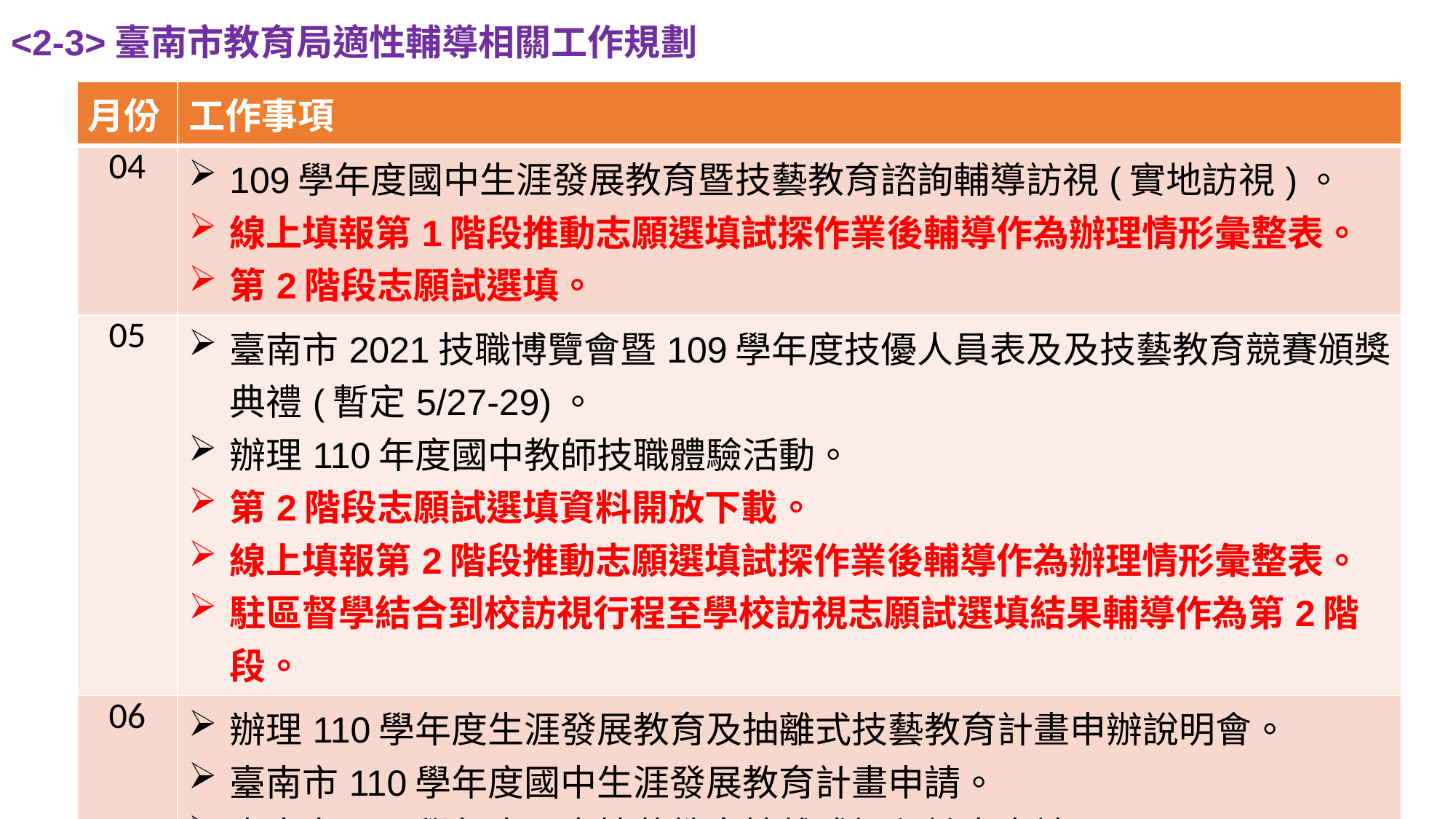

# <2-3>臺南市教育局適性輔導相關工作規劃
| 月份 | 工作事項 |
| --- | --- |
| 04 | 109學年度國中生涯發展教育暨技藝教育諮詢輔導訪視(實地訪視)。 線上填報第1階段推動志願選填試探作業後輔導作為辦理情形彙整表。 第2階段志願試選填。 |
| 05 | 臺南市2021技職博覽會暨109學年度技優人員表及及技藝教育競賽頒獎典禮(暫定5/27-29)。 辦理110年度國中教師技職體驗活動。 第2階段志願試選填資料開放下載。 線上填報第2階段推動志願選填試探作業後輔導作為辦理情形彙整表。 駐區督學結合到校訪視行程至學校訪視志願試選填結果輔導作為第2階段。 |
| 06 | 辦理110學年度生涯發展教育及抽離式技藝教育計畫申辦說明會。 臺南市110學年度國中生涯發展教育計畫申請。 臺南市110學年度國中技藝教育抽離式課程計畫申請。 辦理臺南市友善校園推動適性輔導工作系列研習。 |
8